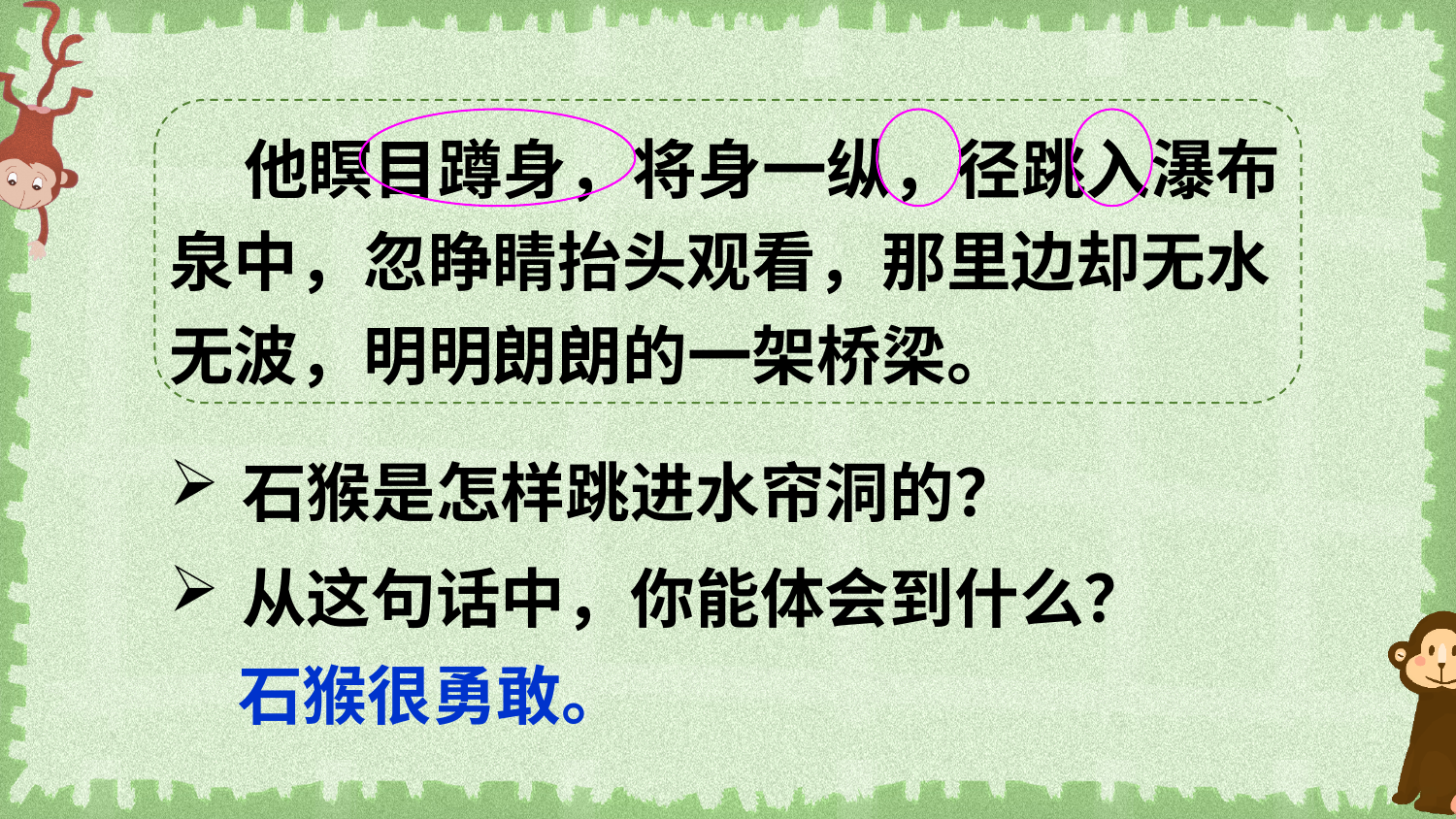

他瞑目蹲身，将身一纵，径跳入瀑布泉中，忽睁睛抬头观看，那里边却无水无波，明明朗朗的一架桥梁。

石猴是怎样跳进水帘洞的？
从这句话中，你能体会到什么？
石猴很勇敢。